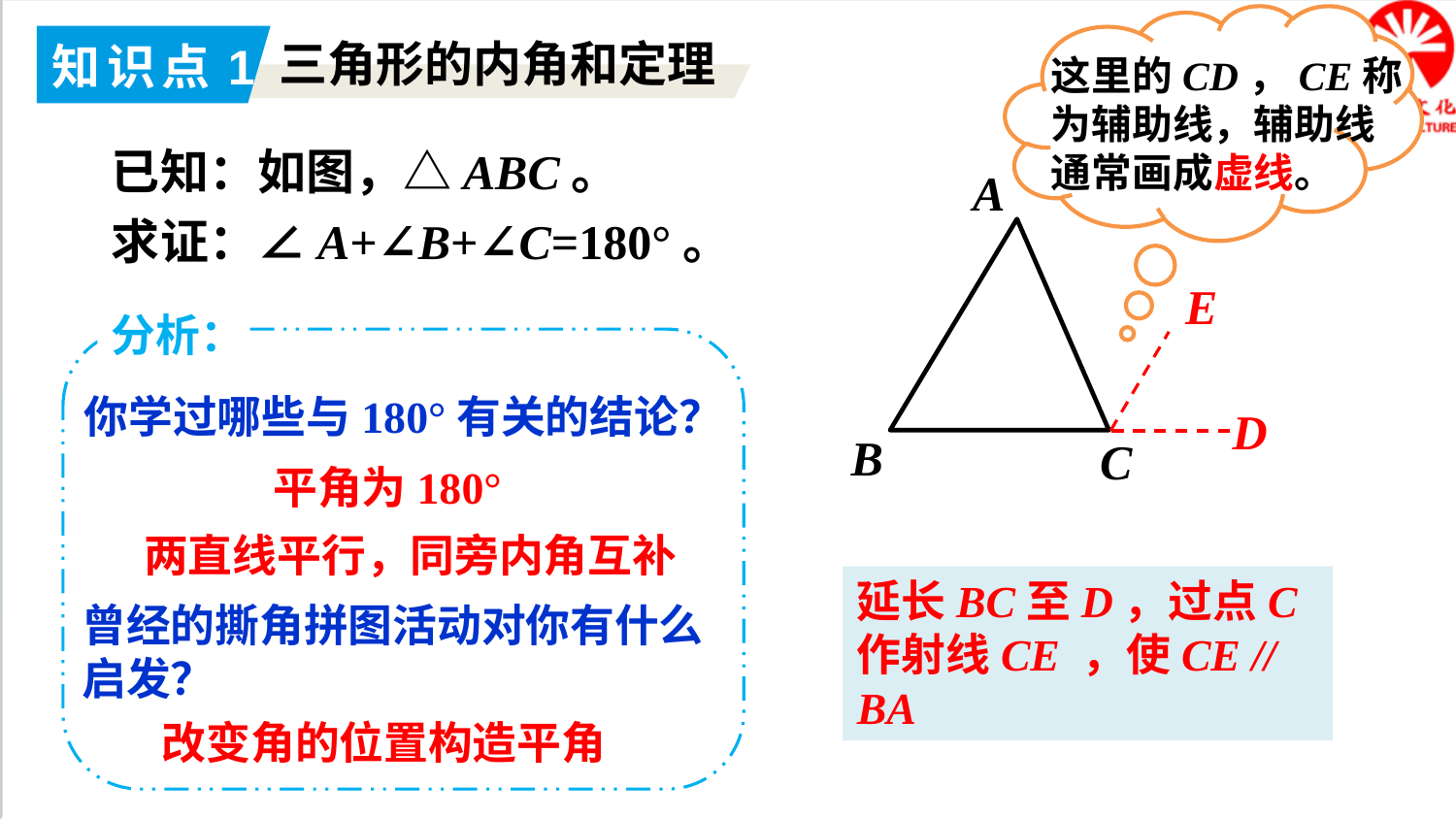

这里的CD，CE称为辅助线，辅助线通常画成虚线。

知识点1

三角形的内角和定理
已知：如图，△ABC。
求证：∠A+∠B+∠C=180°。
A

B
C
E
分析：

你学过哪些与180°有关的结论？
D
平角为180°
两直线平行，同旁内角互补
延长BC至D，过点C作射线CE ，使CE // BA
曾经的撕角拼图活动对你有什么启发？
改变角的位置构造平角